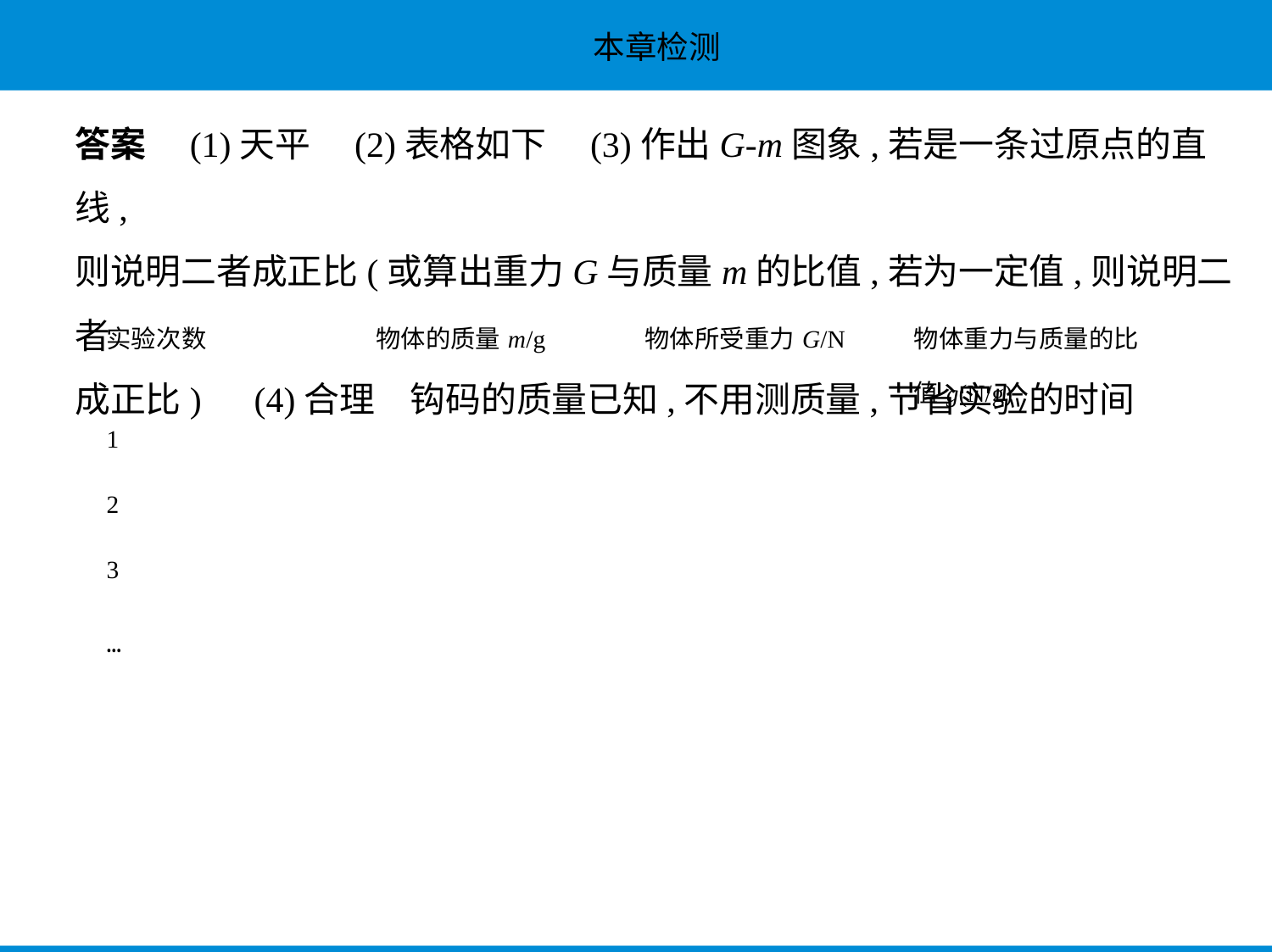

答案　(1)天平　(2)表格如下　(3)作出G-m图象,若是一条过原点的直线,
则说明二者成正比(或算出重力G与质量m的比值,若为一定值,则说明二者
成正比)　(4)合理　钩码的质量已知,不用测质量,节省实验的时间
| 实验次数 | 物体的质量m/g | 物体所受重力G/N | 物体重力与质量的比 值g(N/g) |
| --- | --- | --- | --- |
| 1 |  |  |  |
| 2 |  |  |  |
| 3 |  |  |  |
| … |  |  |  |